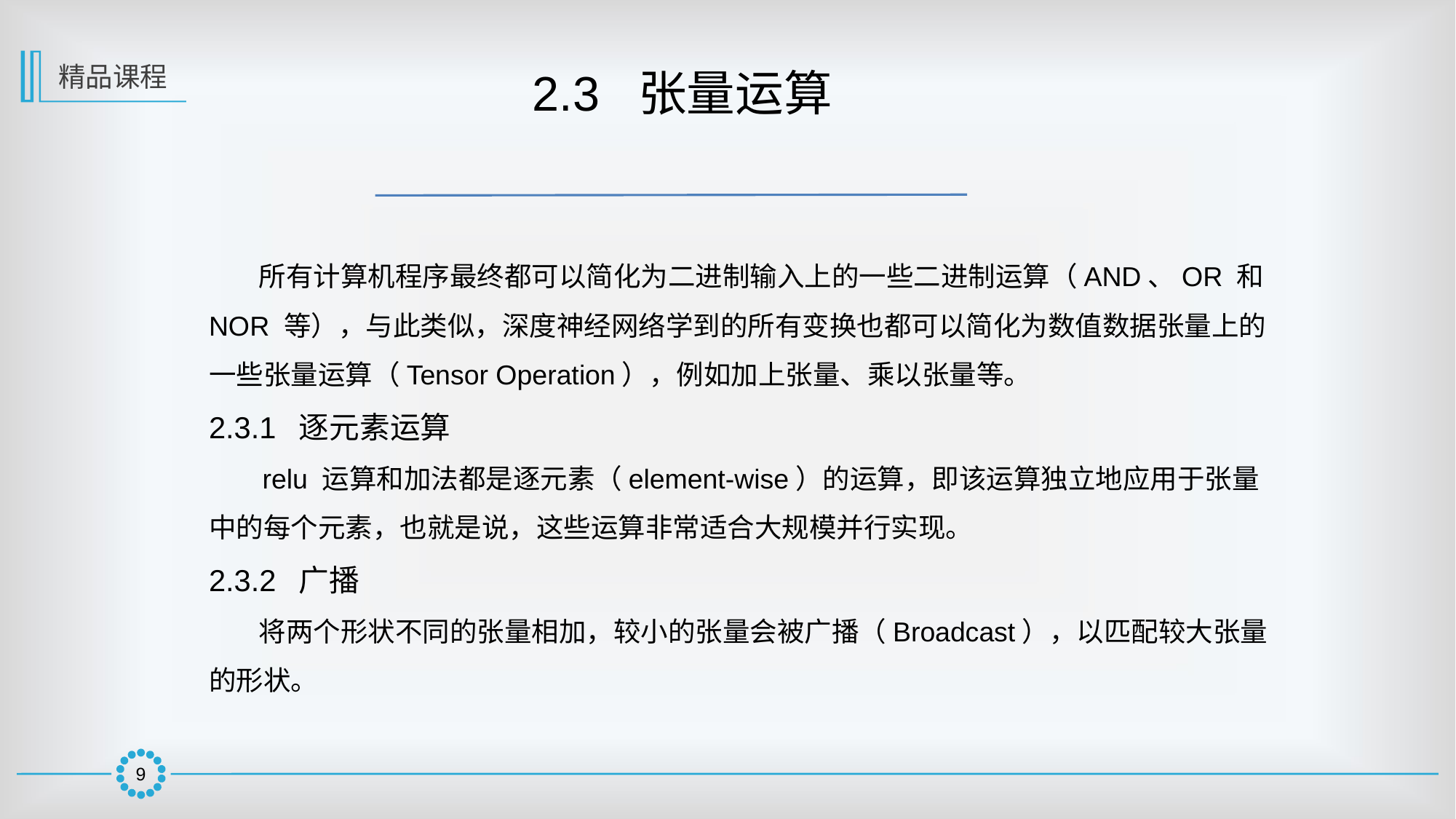

精品课程
 2.3  张量运算

       所有计算机程序最终都可以简化为二进制输入上的一些二进制运算（AND、OR 和NOR 等），与此类似，深度神经网络学到的所有变换也都可以简化为数值数据张量上的一些张量运算（Tensor Operation），例如加上张量、乘以张量等。
2.3.1 逐元素运算
       relu 运算和加法都是逐元素（element-wise）的运算，即该运算独立地应用于张量中的每个元素，也就是说，这些运算非常适合大规模并行实现。
2.3.2 广播
       将两个形状不同的张量相加，较小的张量会被广播（Broadcast），以匹配较大张量的形状。

9